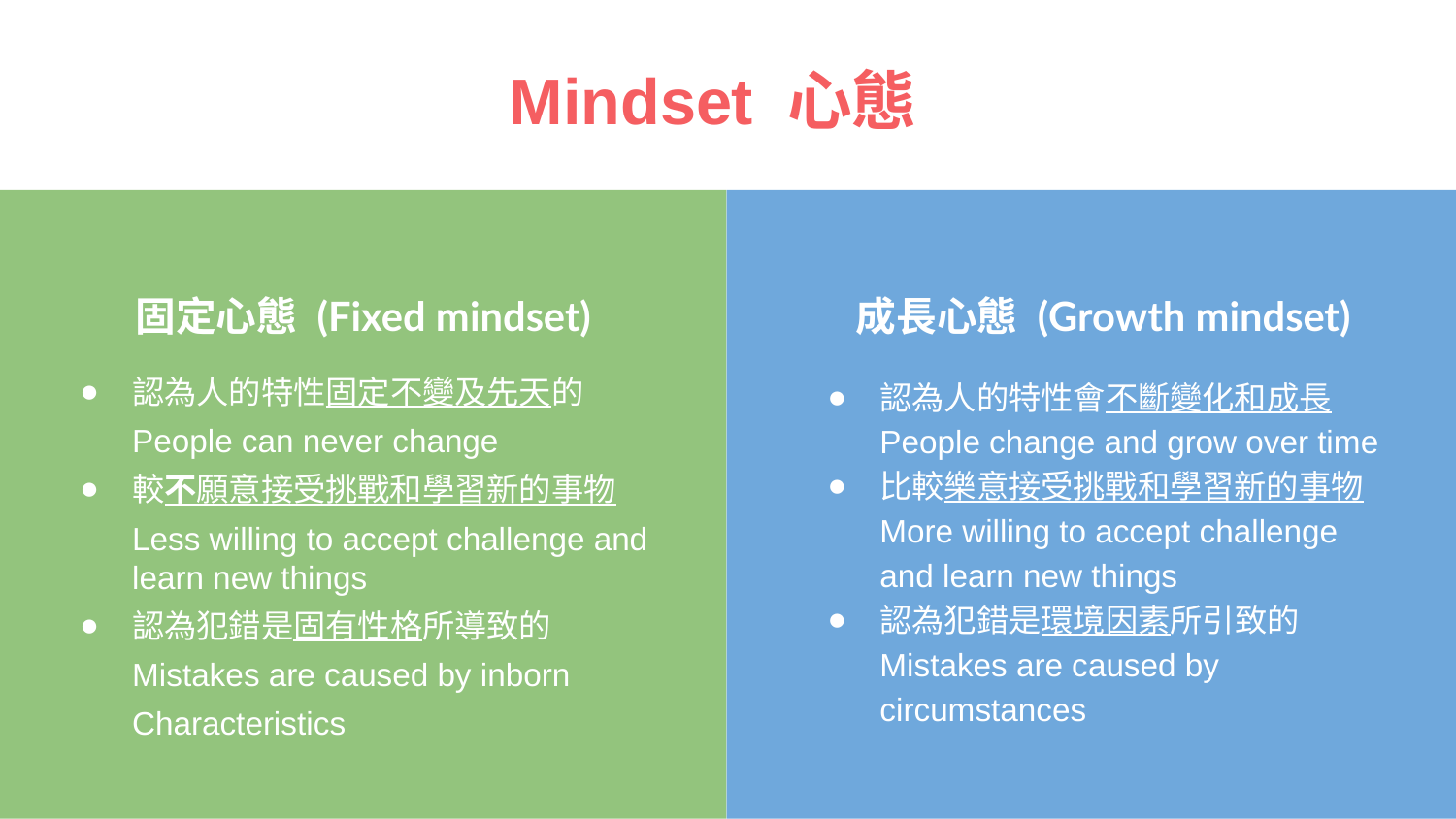

# Mindset 心態

固定心態 (Fixed mindset)
認為人的特性固定不變及先天的
People can never change
較不願意接受挑戰和學習新的事物
Less willing to accept challenge and learn new things
認為犯錯是固有性格所導致的
Mistakes are caused by inborn
Characteristics

成長心態 (Growth mindset)
認為人的特性會不斷變化和成長
People change and grow over time
比較樂意接受挑戰和學習新的事物
More willing to accept challenge and learn new things
認為犯錯是環境因素所引致的Mistakes are caused by circumstances